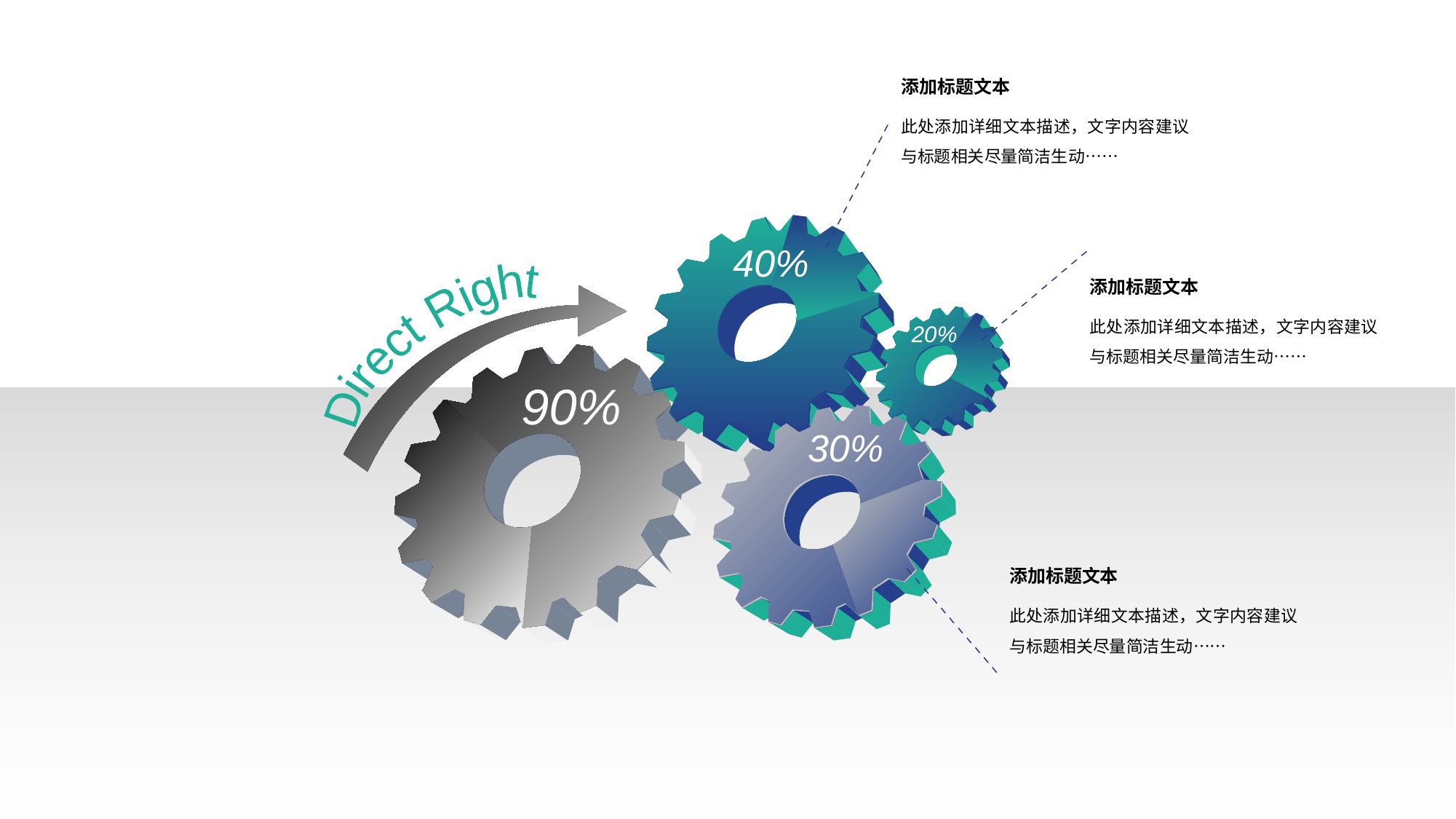

添加标题文本
此处添加详细文本描述，文字内容建议与标题相关尽量简洁生动……

40%

添加标题文本
此处添加详细文本描述，文字内容建议与标题相关尽量简洁生动……

20%

Direct Right

90%

30%

添加标题文本
此处添加详细文本描述，文字内容建议与标题相关尽量简洁生动……